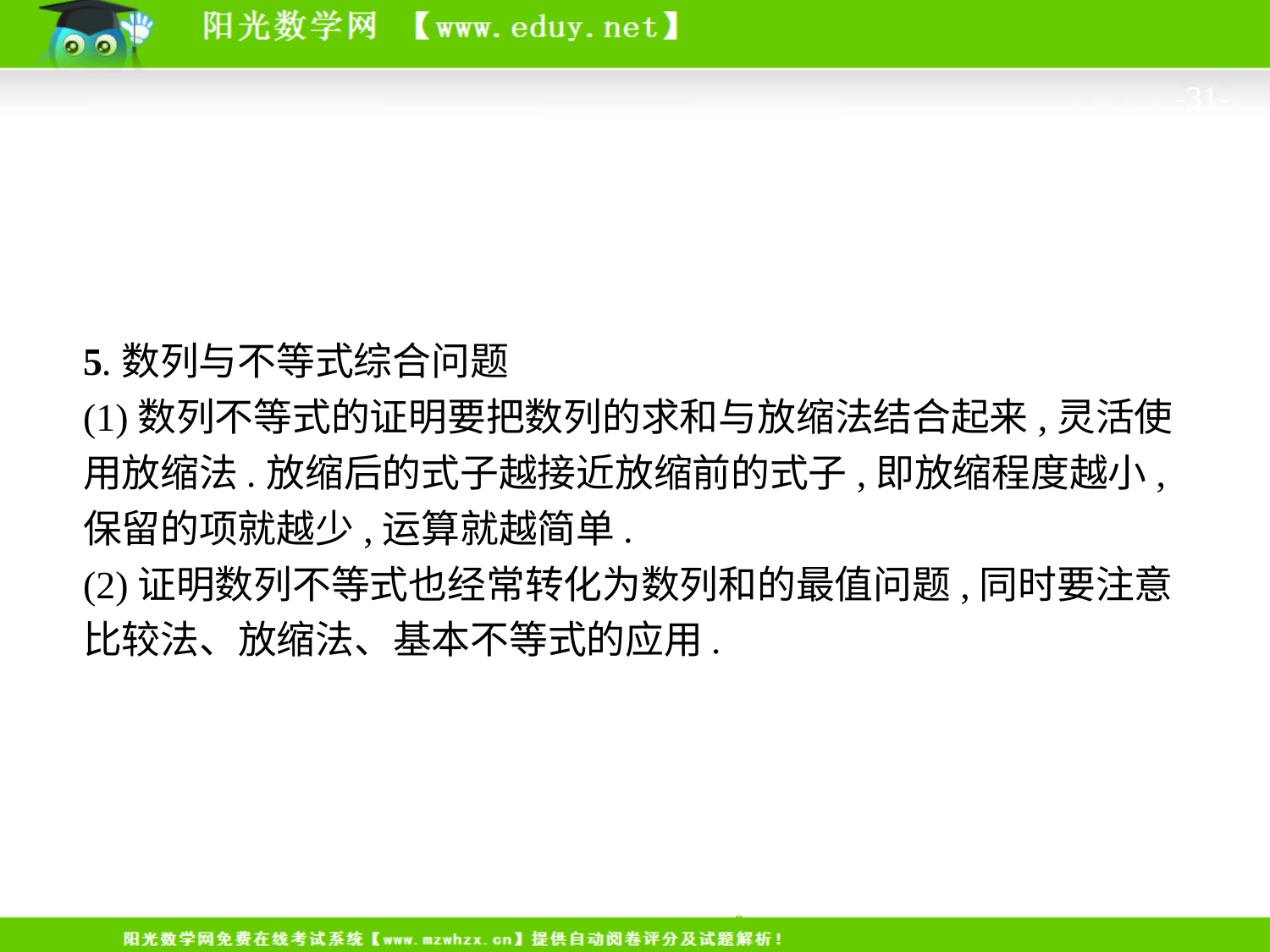

-31-
5.数列与不等式综合问题
(1)数列不等式的证明要把数列的求和与放缩法结合起来,灵活使用放缩法.放缩后的式子越接近放缩前的式子,即放缩程度越小,保留的项就越少,运算就越简单.
(2)证明数列不等式也经常转化为数列和的最值问题,同时要注意比较法、放缩法、基本不等式的应用.